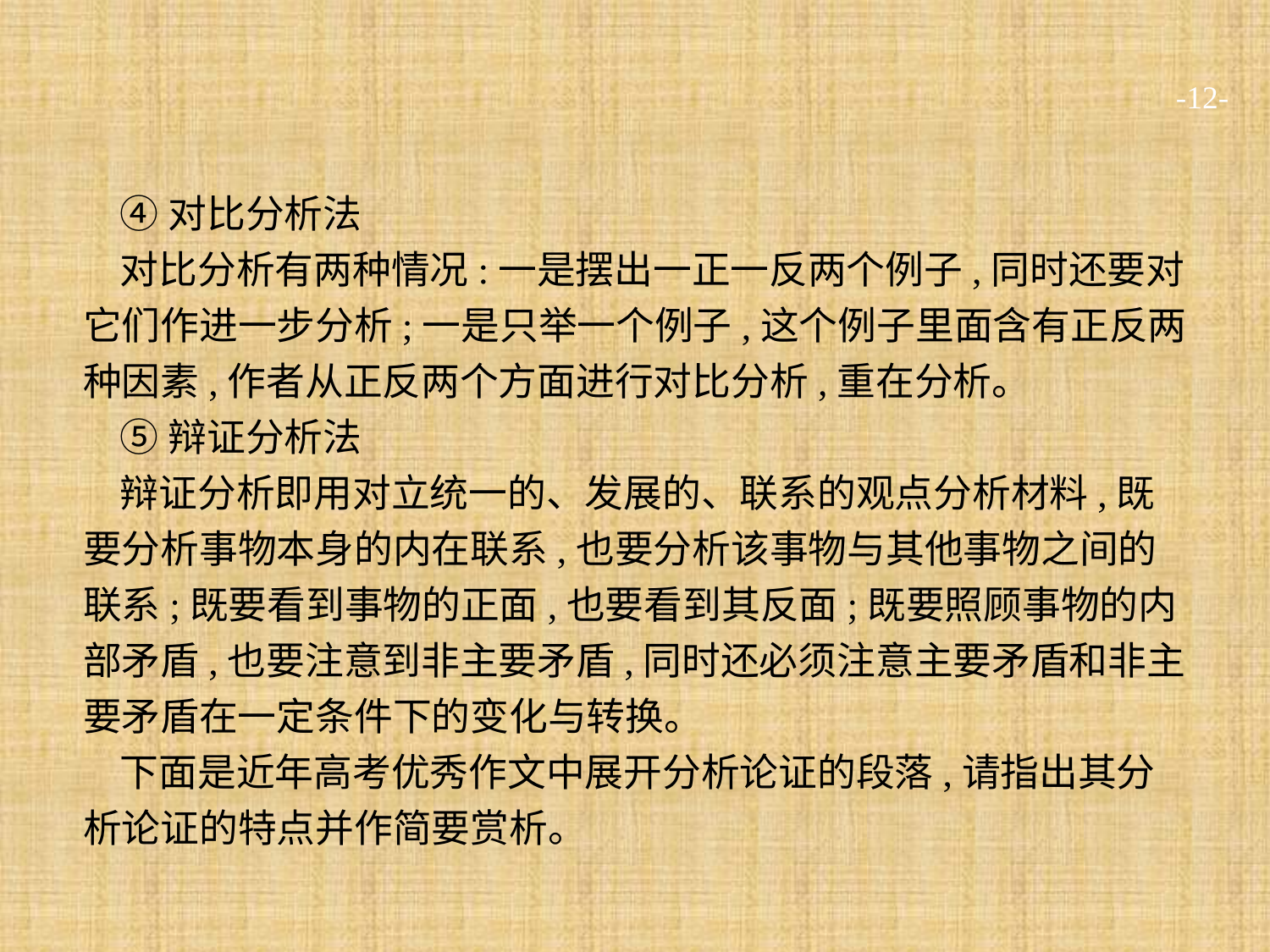

-12-
④对比分析法
对比分析有两种情况:一是摆出一正一反两个例子,同时还要对它们作进一步分析;一是只举一个例子,这个例子里面含有正反两种因素,作者从正反两个方面进行对比分析,重在分析。
⑤辩证分析法
辩证分析即用对立统一的、发展的、联系的观点分析材料,既要分析事物本身的内在联系,也要分析该事物与其他事物之间的联系;既要看到事物的正面,也要看到其反面;既要照顾事物的内部矛盾,也要注意到非主要矛盾,同时还必须注意主要矛盾和非主要矛盾在一定条件下的变化与转换。
下面是近年高考优秀作文中展开分析论证的段落,请指出其分析论证的特点并作简要赏析。